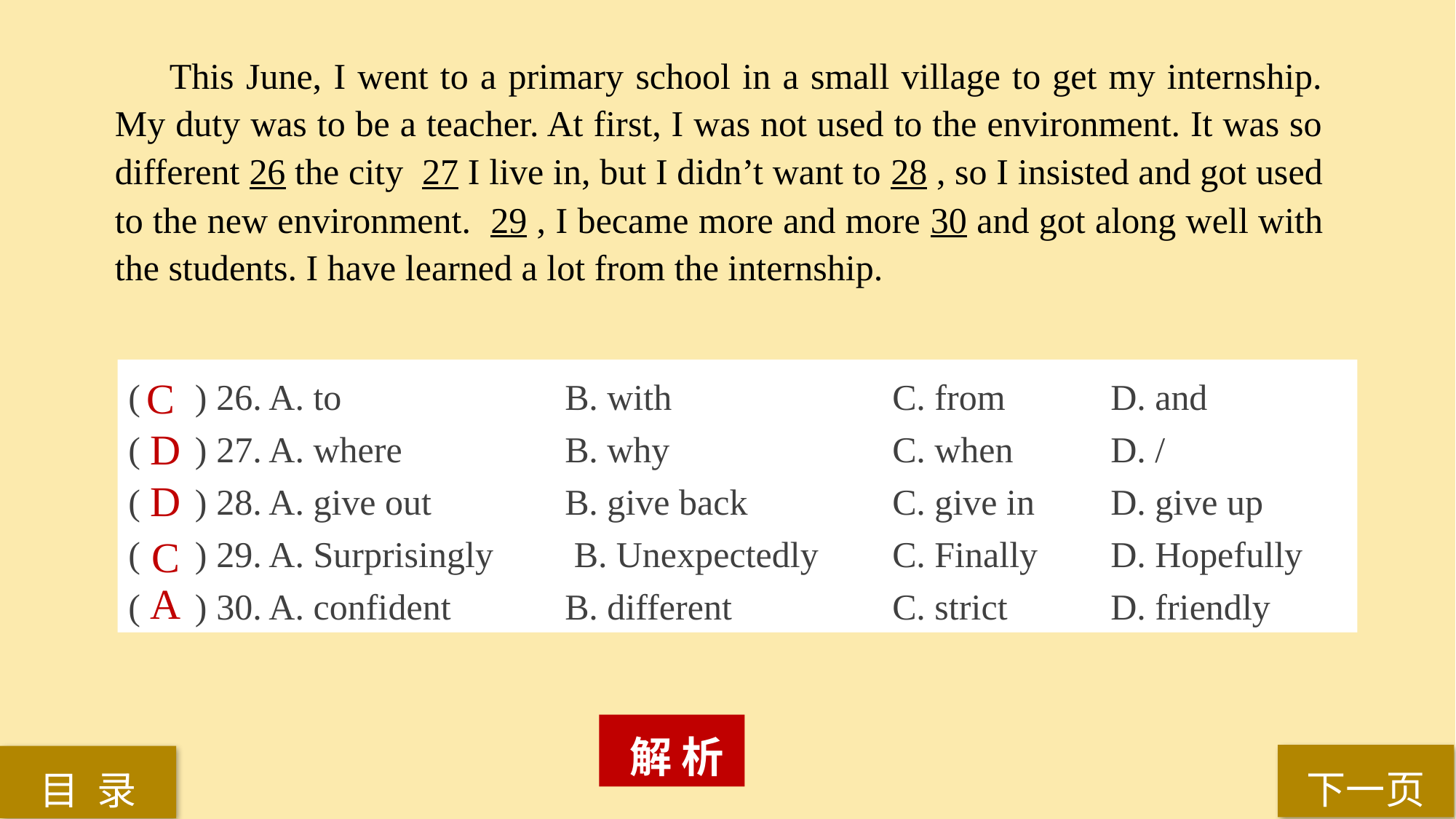

This June, I went to a primary school in a small village to get my internship. My duty was to be a teacher. At first, I was not used to the environment. It was so different 26 the city  27 I live in, but I didn’t want to 28 , so I insisted and got used to the new environment.  29 , I became more and more 30 and got along well with the students. I have learned a lot from the internship.
(      ) 26. A. to 		B. with 		C. from 	D. and
(      ) 27. A. where 		B. why 		C. when 	D. /
(      ) 28. A. give out 		B. give back 		C. give in 	D. give up
(      ) 29. A. Surprisingly	 B. Unexpectedly 	C. Finally 	D. Hopefully
(      ) 30. A. confident 	B. different 		C. strict 	D. friendly
C
D
D
C
A
 解 析